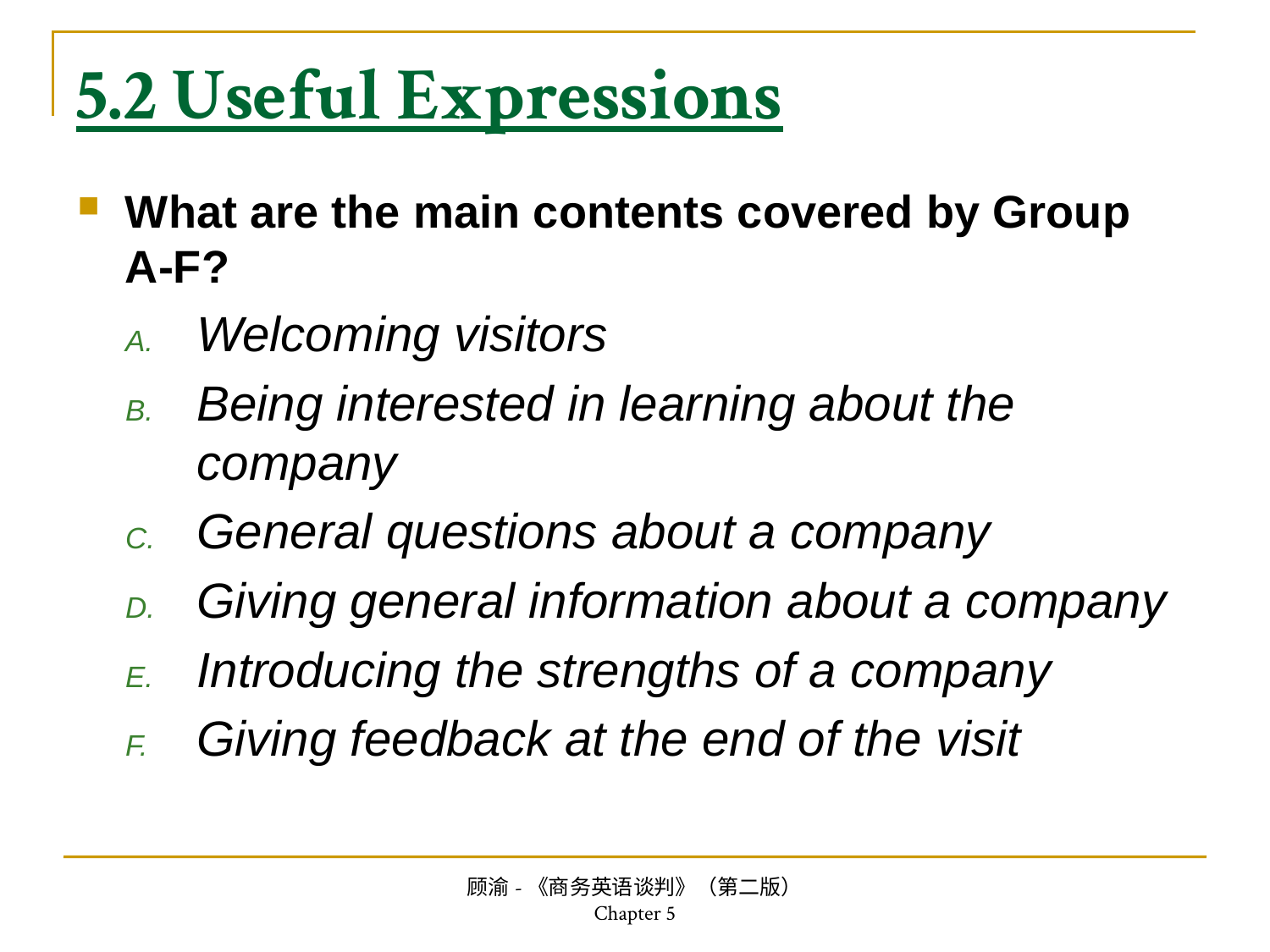

# 5.2 Useful Expressions
What are the main contents covered by Group A-F?
Welcoming visitors
Being interested in learning about the company
General questions about a company
Giving general information about a company
Introducing the strengths of a company
Giving feedback at the end of the visit

15
顾渝-《商务英语谈判》（第二版） Chapter 5